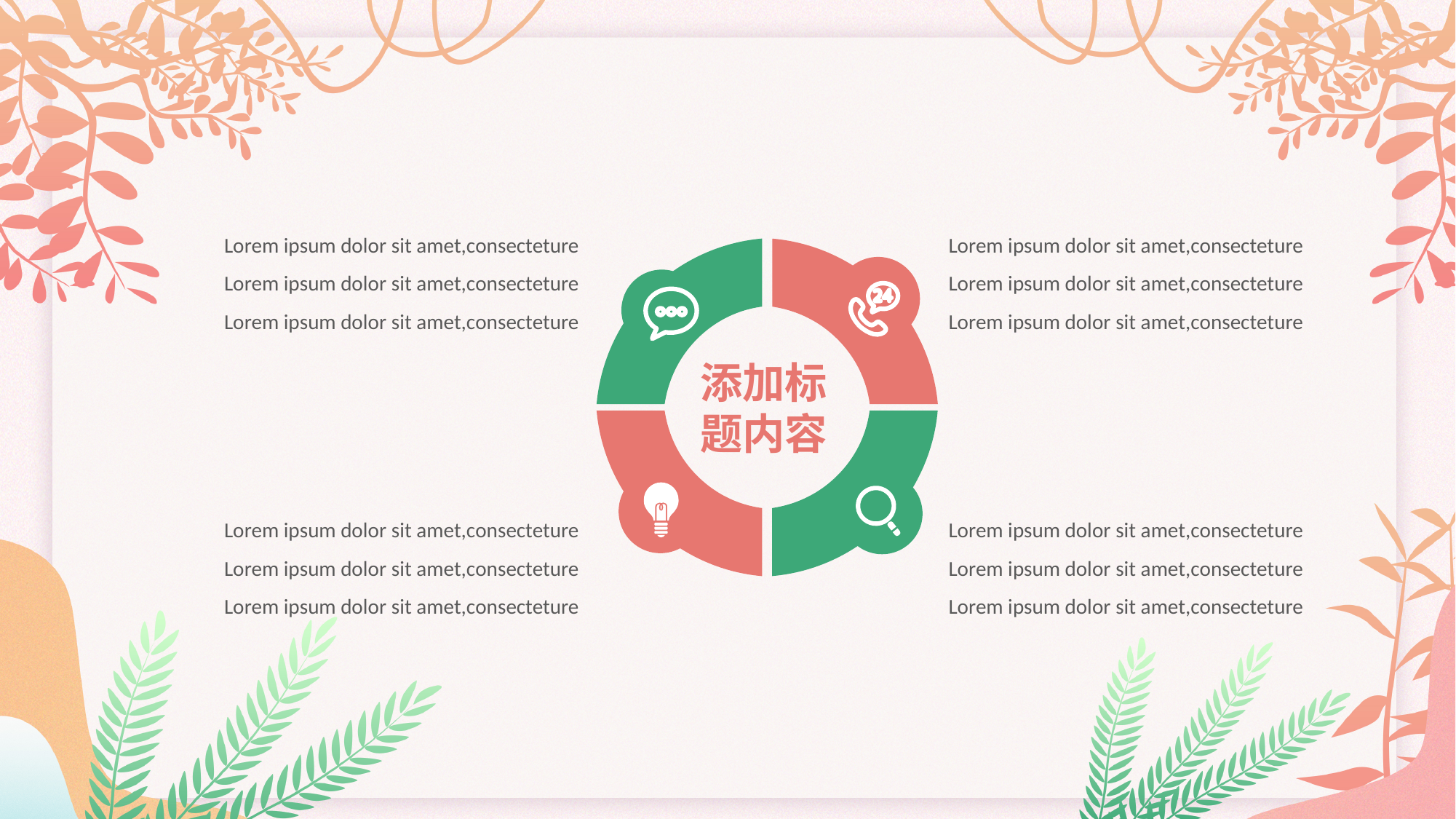

Lorem ipsum dolor sit amet,consecteture Lorem ipsum dolor sit amet,consecteture Lorem ipsum dolor sit amet,consecteture
Lorem ipsum dolor sit amet,consecteture Lorem ipsum dolor sit amet,consecteture Lorem ipsum dolor sit amet,consecteture

添加标题内容

Lorem ipsum dolor sit amet,consecteture Lorem ipsum dolor sit amet,consecteture Lorem ipsum dolor sit amet,consecteture
Lorem ipsum dolor sit amet,consecteture Lorem ipsum dolor sit amet,consecteture Lorem ipsum dolor sit amet,consecteture